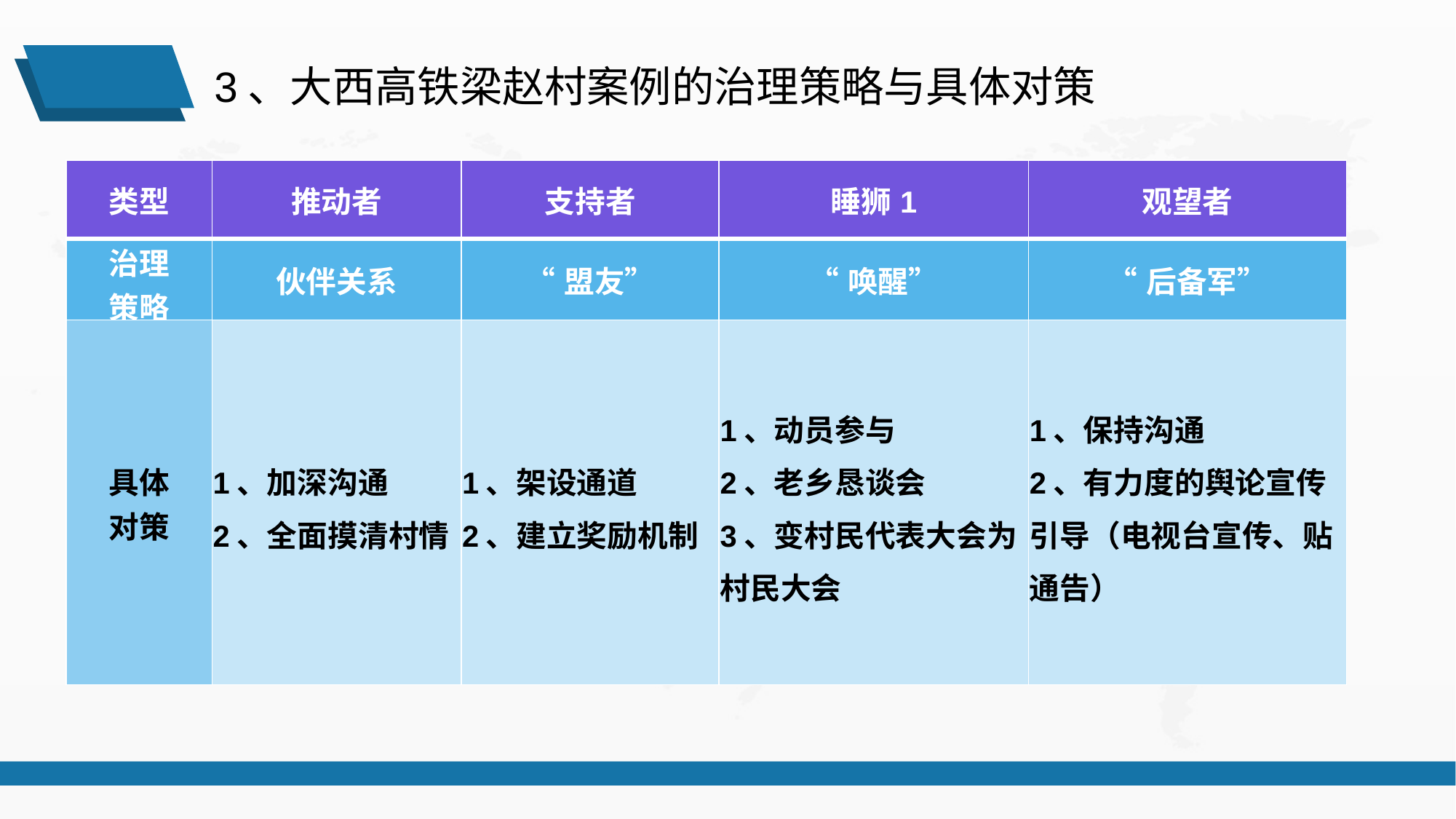

3、大西高铁梁赵村案例的治理策略与具体对策
| 类型 | 推动者 | 支持者 | 睡狮1 | 观望者 |
| --- | --- | --- | --- | --- |
| 治理 策略 | 伙伴关系 | “盟友” | “唤醒” | “后备军” |
| 具体 对策 | 1、加深沟通 2、全面摸清村情 | 1、架设通道 2、建立奖励机制 | 1、动员参与 2、老乡恳谈会 3、变村民代表大会为村民大会 | 1、保持沟通 2、有力度的舆论宣传引导（电视台宣传、贴通告） |